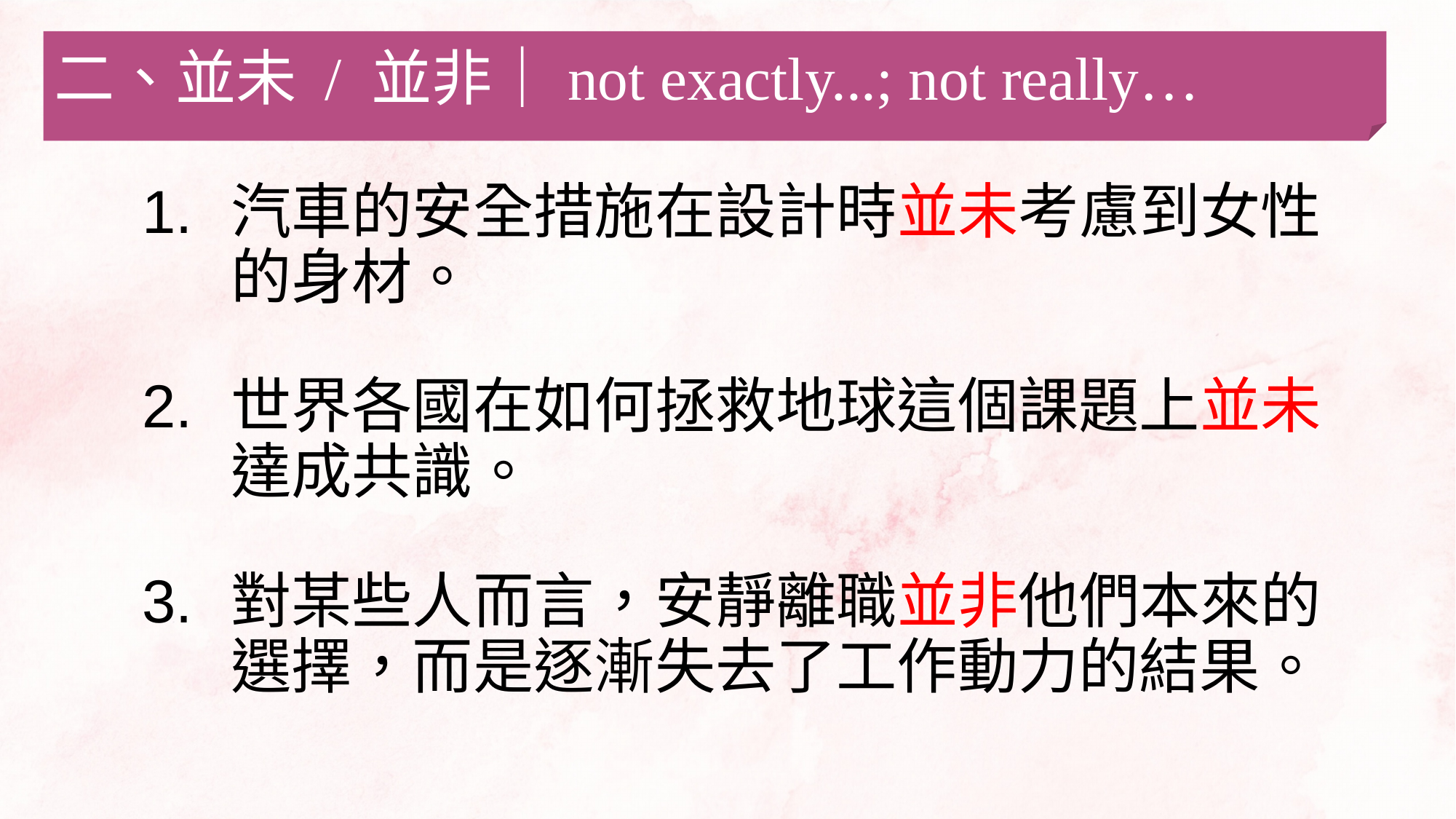

二、並未 / 並非｜not exactly...; not really…
汽車的安全措施在設計時並未考慮到女性的身材。
世界各國在如何拯救地球這個課題上並未達成共識。
對某些人而言，安靜離職並非他們本來的選擇，而是逐漸失去了工作動力的結果。